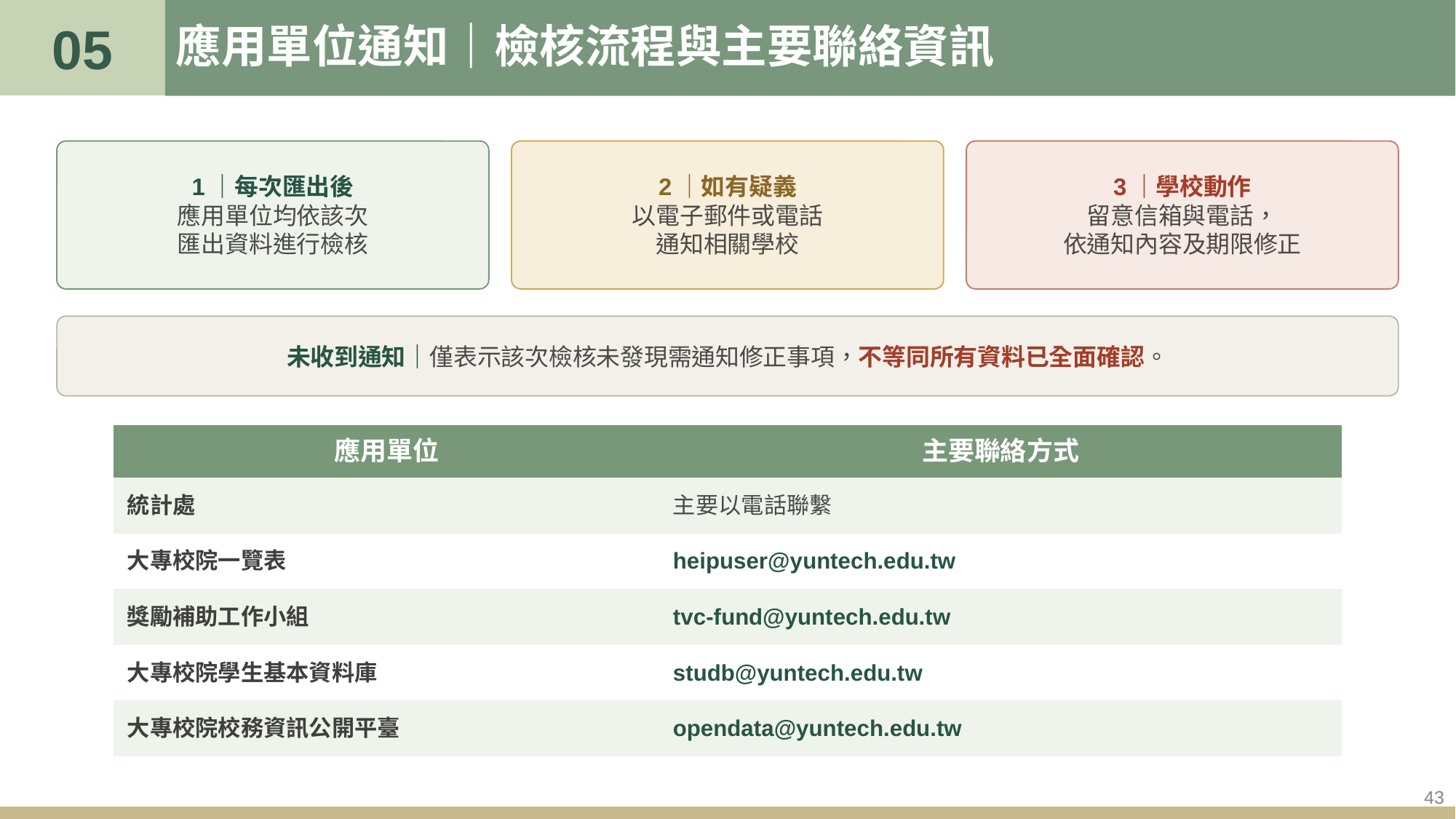

05
# 應用單位通知｜檢核流程與主要聯絡資訊
1｜每次匯出後
應用單位均依該次
匯出資料進行檢核
2｜如有疑義
以電子郵件或電話
通知相關學校
3｜學校動作
留意信箱與電話，
依通知內容及期限修正
未收到通知｜僅表示該次檢核未發現需通知修正事項，不等同所有資料已全面確認。
| 應用單位 | 主要聯絡方式 |
| --- | --- |
| 統計處 | 主要以電話聯繫 |
| 大專校院一覽表 | heipuser@yuntech.edu.tw |
| 獎勵補助工作小組 | tvc-fund@yuntech.edu.tw |
| 大專校院學生基本資料庫 | studb@yuntech.edu.tw |
| 大專校院校務資訊公開平臺 | opendata@yuntech.edu.tw |
43